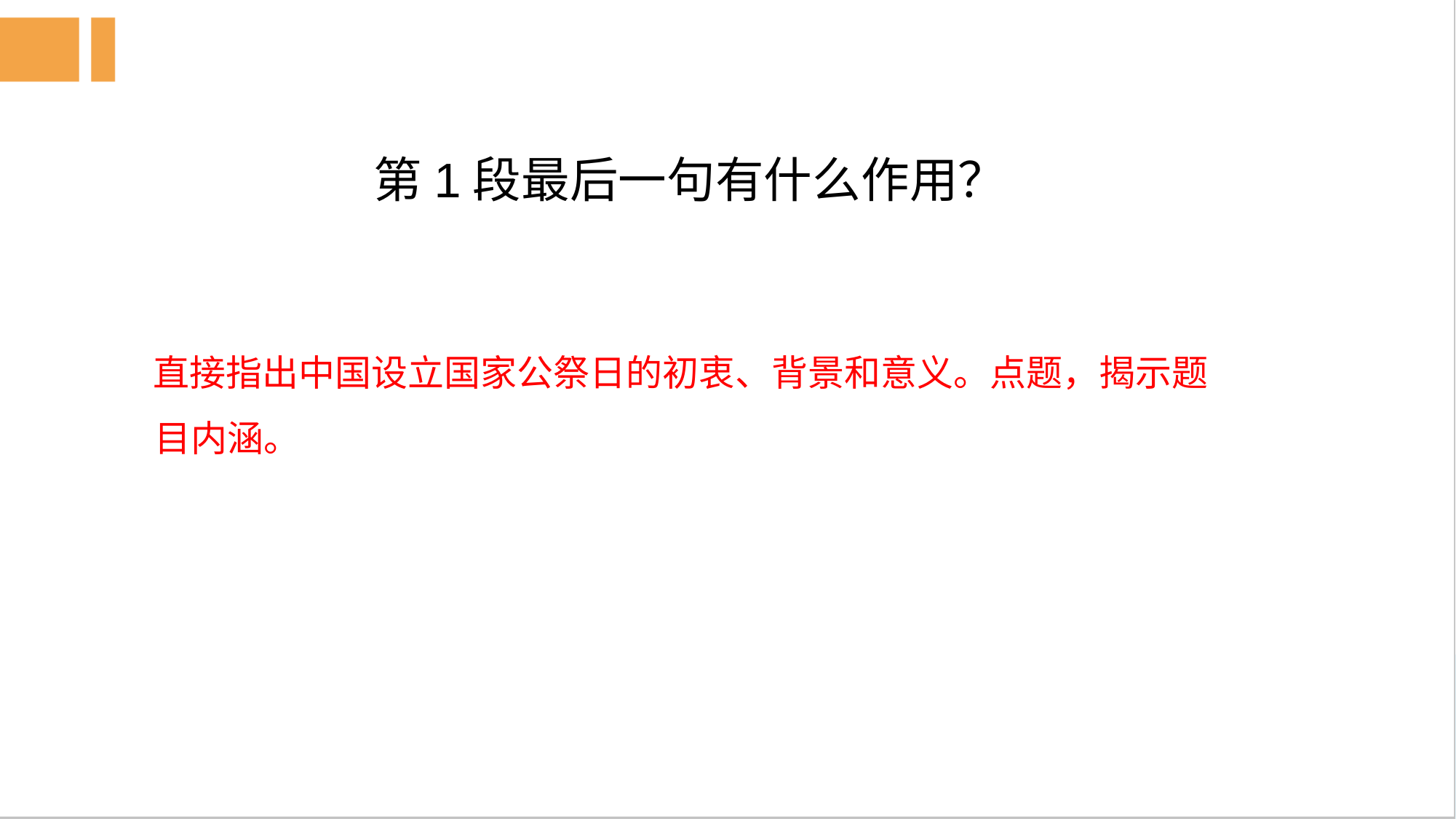

第1段最后一句有什么作用？
直接指出中国设立国家公祭日的初衷、背景和意义。点题，揭示题目内涵。